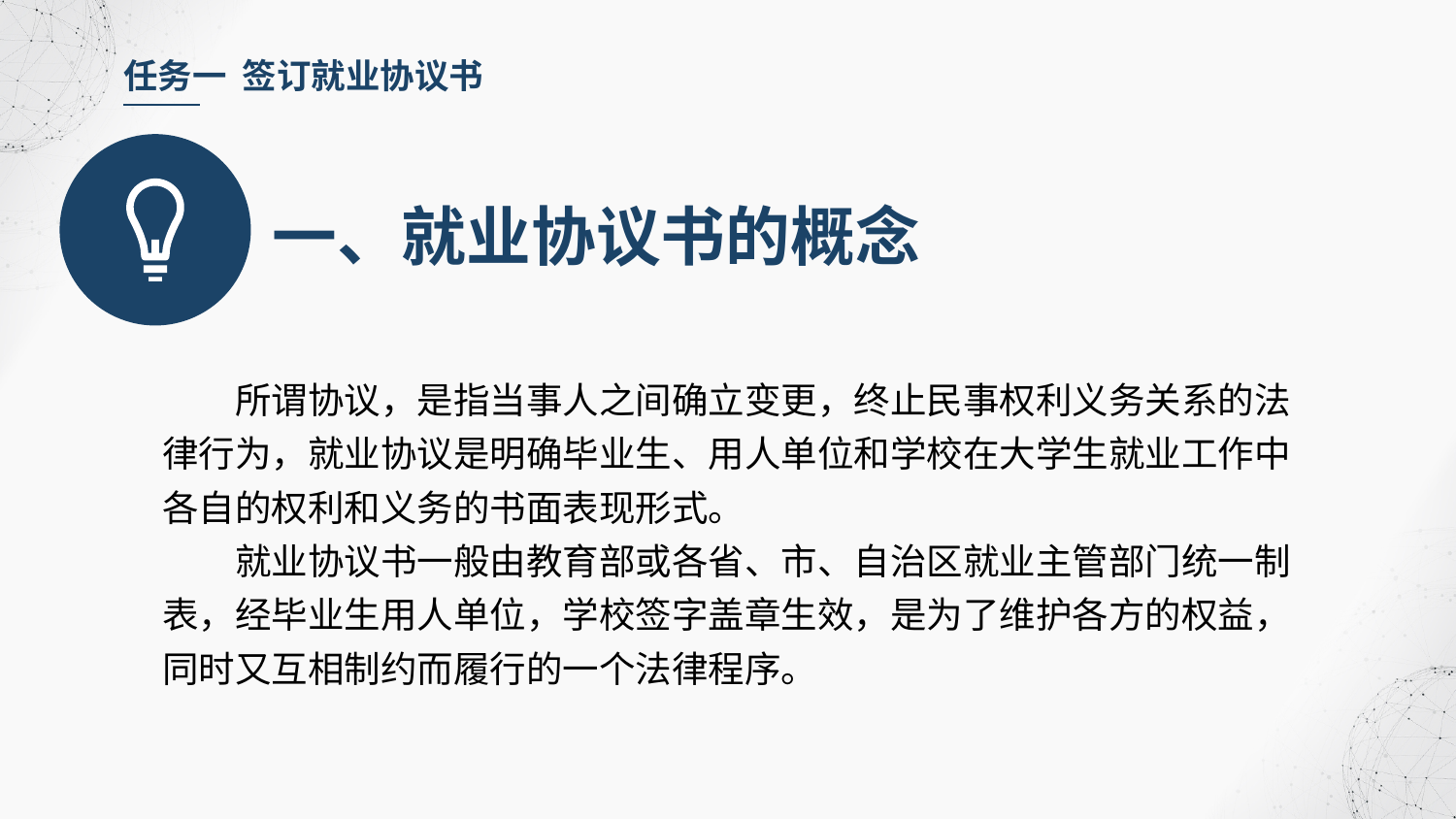

任务一  签订就业协议书

一、就业协议书的概念
所谓协议，是指当事人之间确立变更，终止民事权利义务关系的法律行为，就业协议是明确毕业生、用人单位和学校在大学生就业工作中各自的权利和义务的书面表现形式。
就业协议书一般由教育部或各省、市、自治区就业主管部门统一制表，经毕业生用人单位，学校签字盖章生效，是为了维护各方的权益，同时又互相制约而履行的一个法律程序。